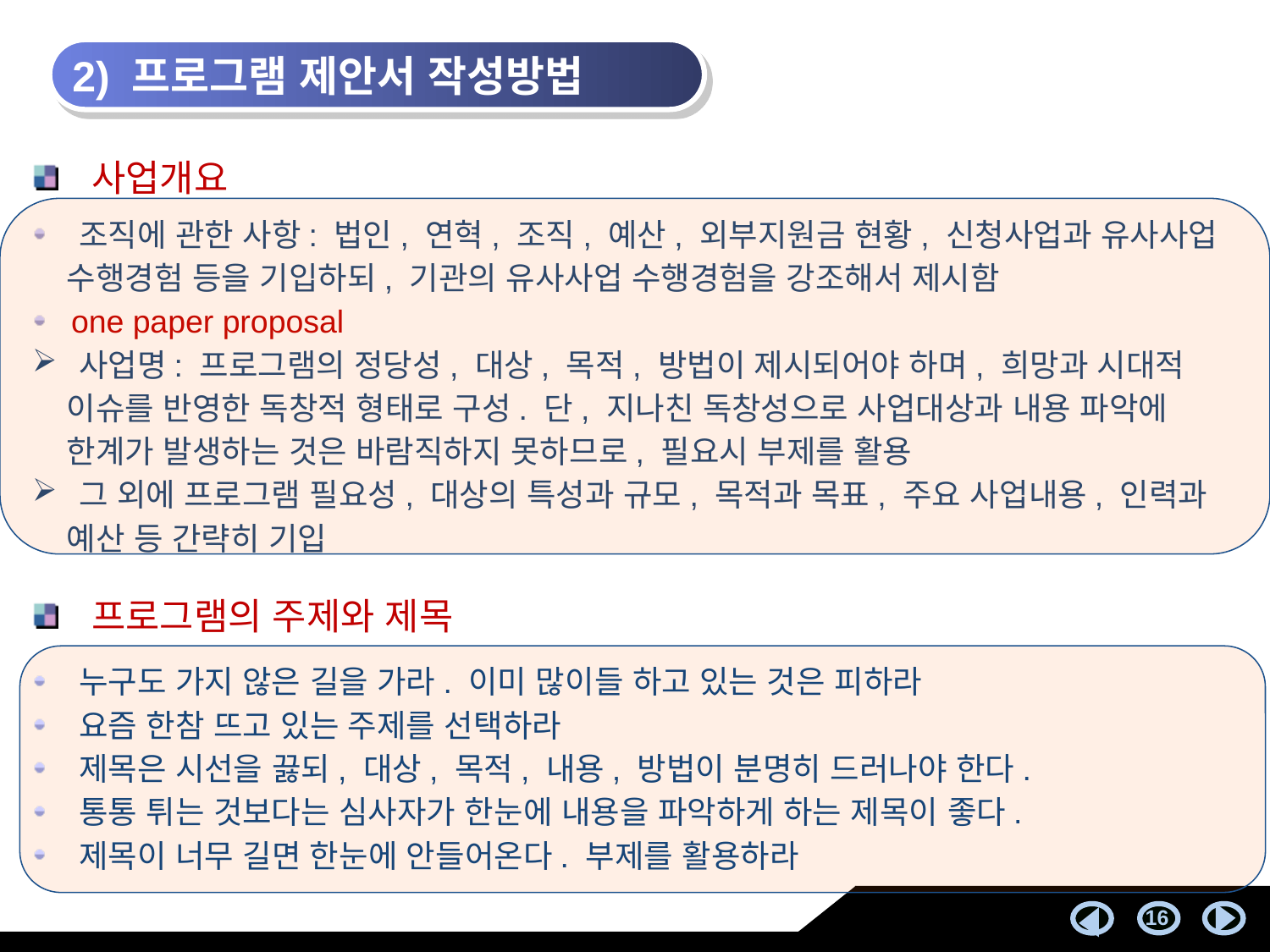

2) 프로그램 제안서 작성방법
  사업개요
  프로그램의 주제와 제목

 누구도 가지 않은 길을 가라. 이미 많이들 하고 있는 것은 피하라
 요즘 한참 뜨고 있는 주제를 선택하라
 제목은 시선을 끓되, 대상, 목적, 내용, 방법이 분명히 드러나야 한다.
 통통 튀는 것보다는 심사자가 한눈에 내용을 파악하게 하는 제목이 좋다.
 제목이 너무 길면 한눈에 안들어온다. 부제를 활용하라

 조직에 관한 사항: 법인, 연혁, 조직, 예산, 외부지원금 현황, 신청사업과 유사사업
   수행경험 등을 기입하되, 기관의 유사사업 수행경험을 강조해서 제시함
 one paper proposal
 사업명: 프로그램의 정당성, 대상, 목적, 방법이 제시되어야 하며, 희망과 시대적
   이슈를 반영한 독창적 형태로 구성. 단, 지나친 독창성으로 사업대상과 내용 파악에
   한계가 발생하는 것은 바람직하지 못하므로, 필요시 부제를 활용
 그 외에 프로그램 필요성, 대상의 특성과 규모, 목적과 목표, 주요 사업내용, 인력과
   예산 등 간략히 기입